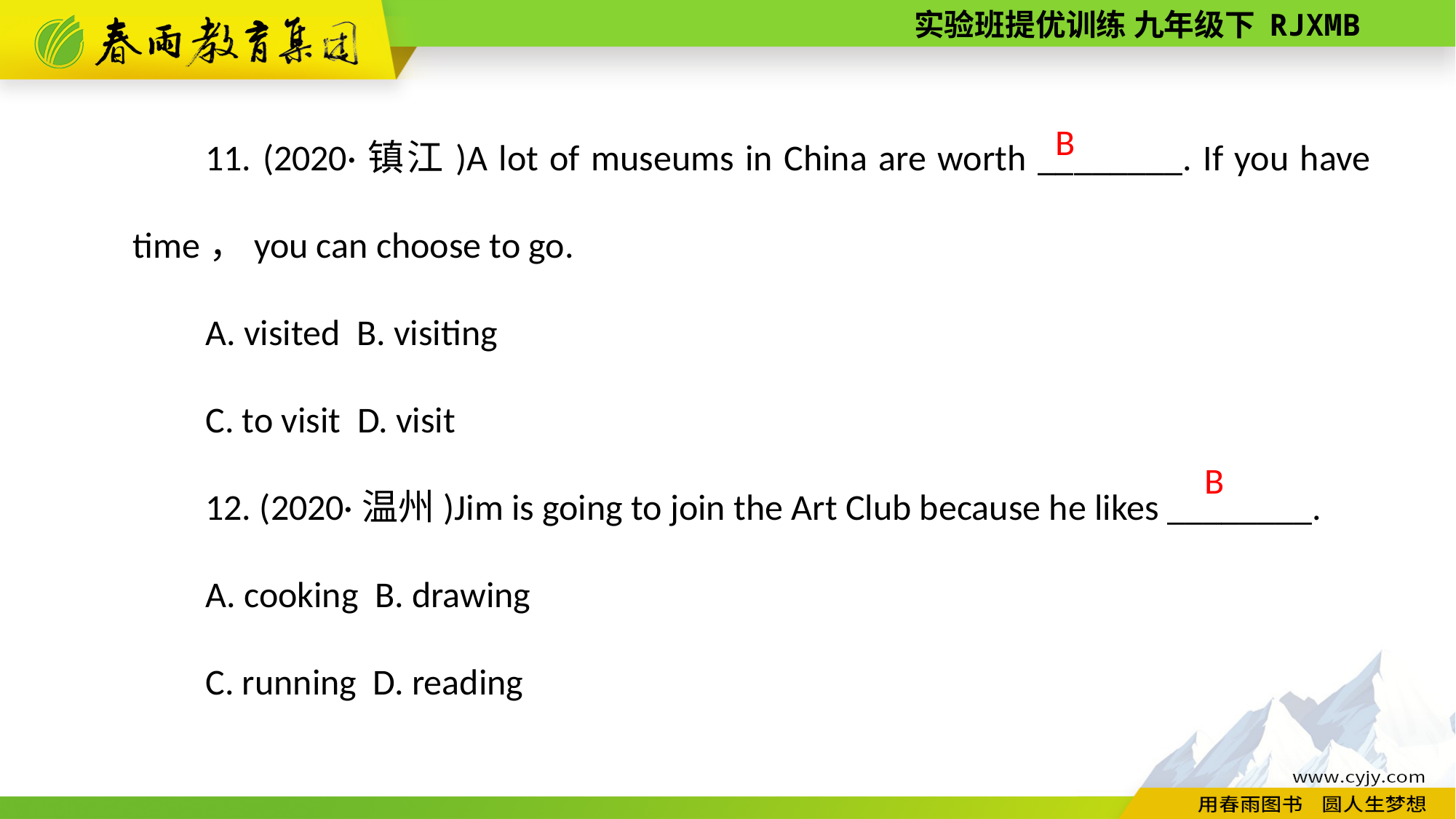

11. (2020·镇江)A lot of museums in China are worth ________. If you have time，you can choose to go.
A. visited  B. visiting
C. to visit  D. visit
12. (2020·温州)Jim is going to join the Art Club because he likes ________.
A. cooking  B. drawing
C. running  D. reading
B
B